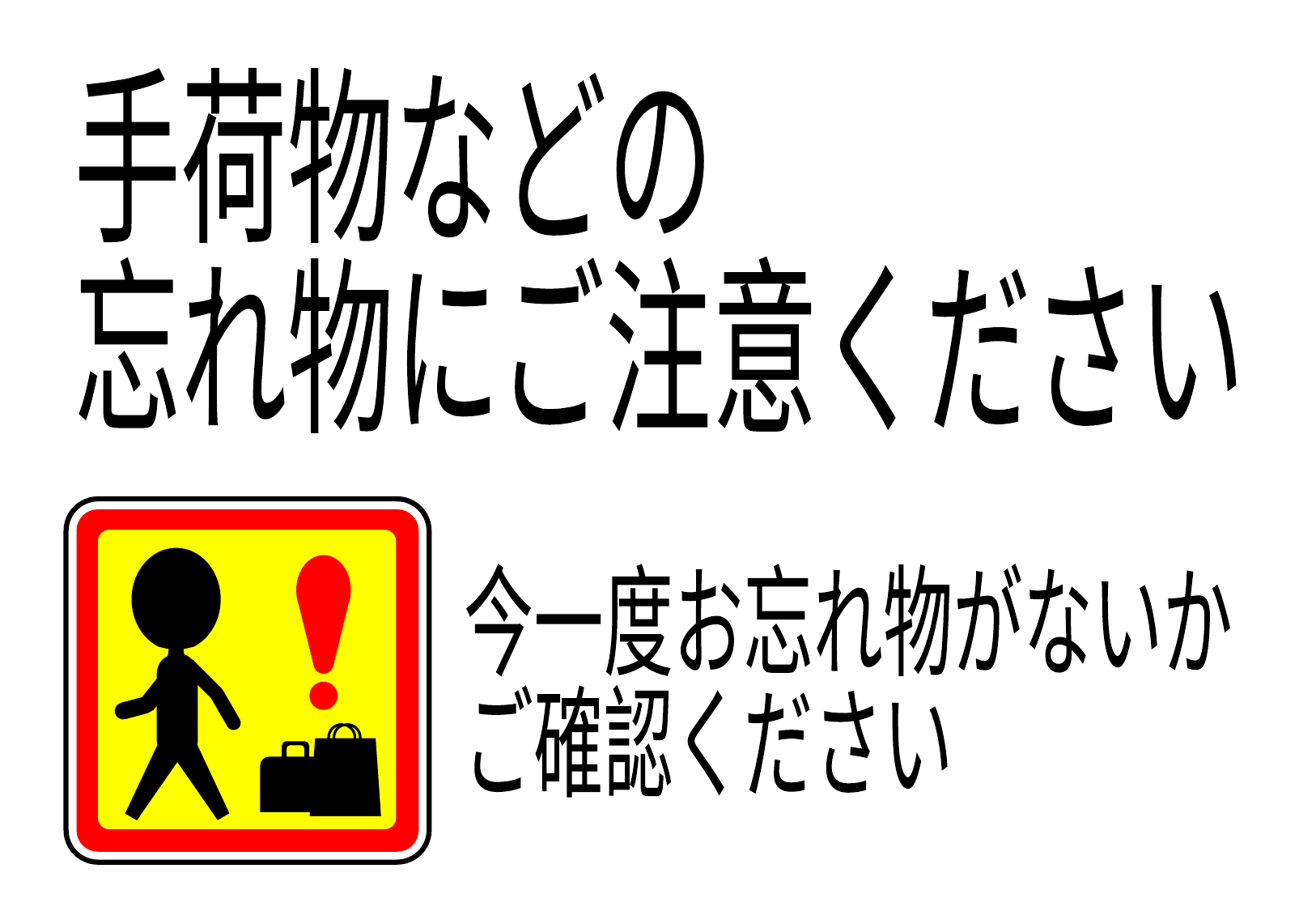

手荷物などの
忘れ物にご注意ください

今一度お忘れ物がないか
ご確認ください